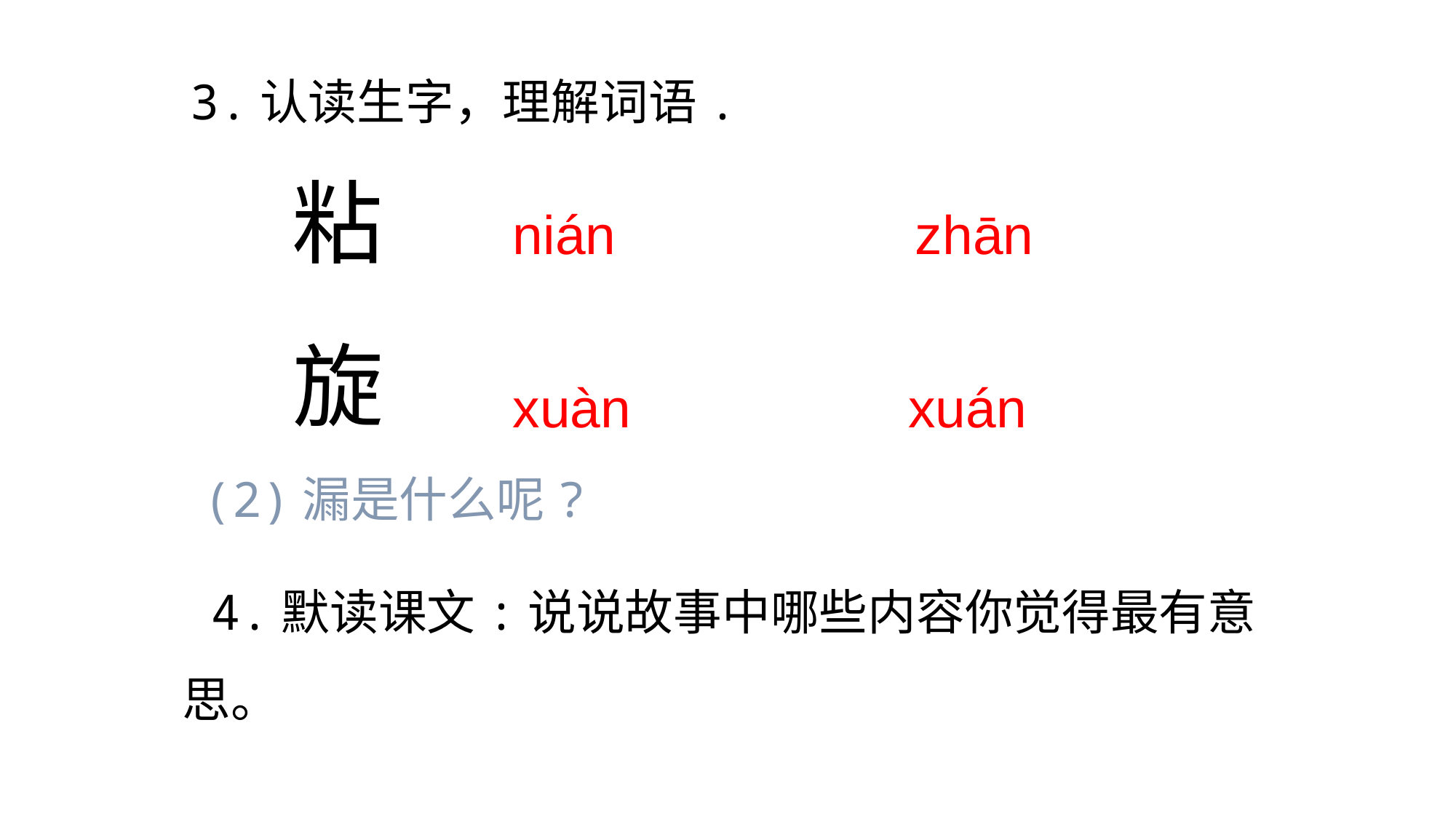

3.认读生字，理解词语.
粘
nián
zhān
旋
xuàn
xuán
 (2)漏是什么呢?
 4.默读课文:说说故事中哪些内容你觉得最有意思。